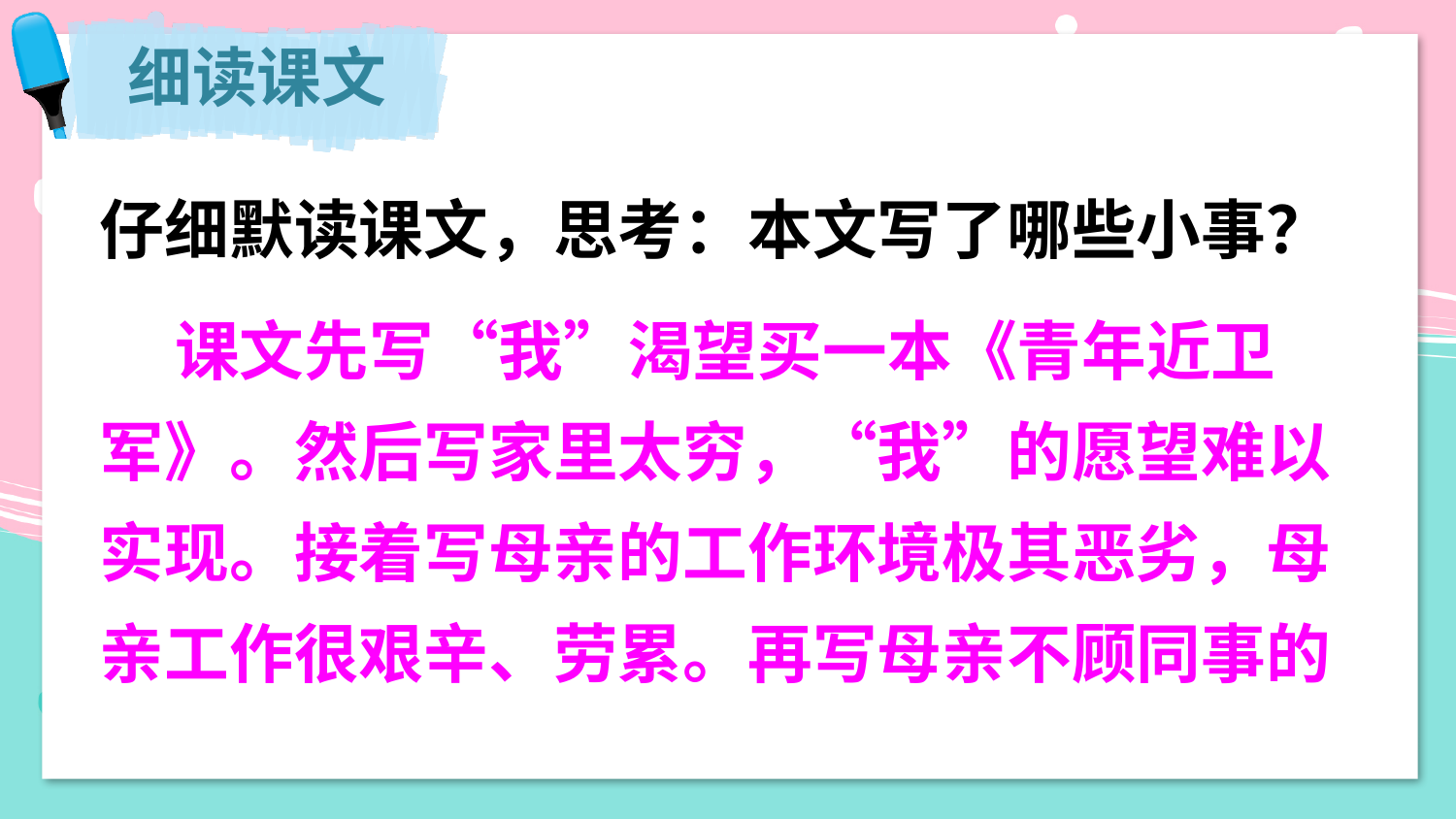

细读课文
仔细默读课文，思考：本文写了哪些小事？
    课文先写“我”渴望买一本《青年近卫军》。然后写家里太穷，“我”的愿望难以实现。接着写母亲的工作环境极其恶劣，母亲工作很艰辛、劳累。再写母亲不顾同事的